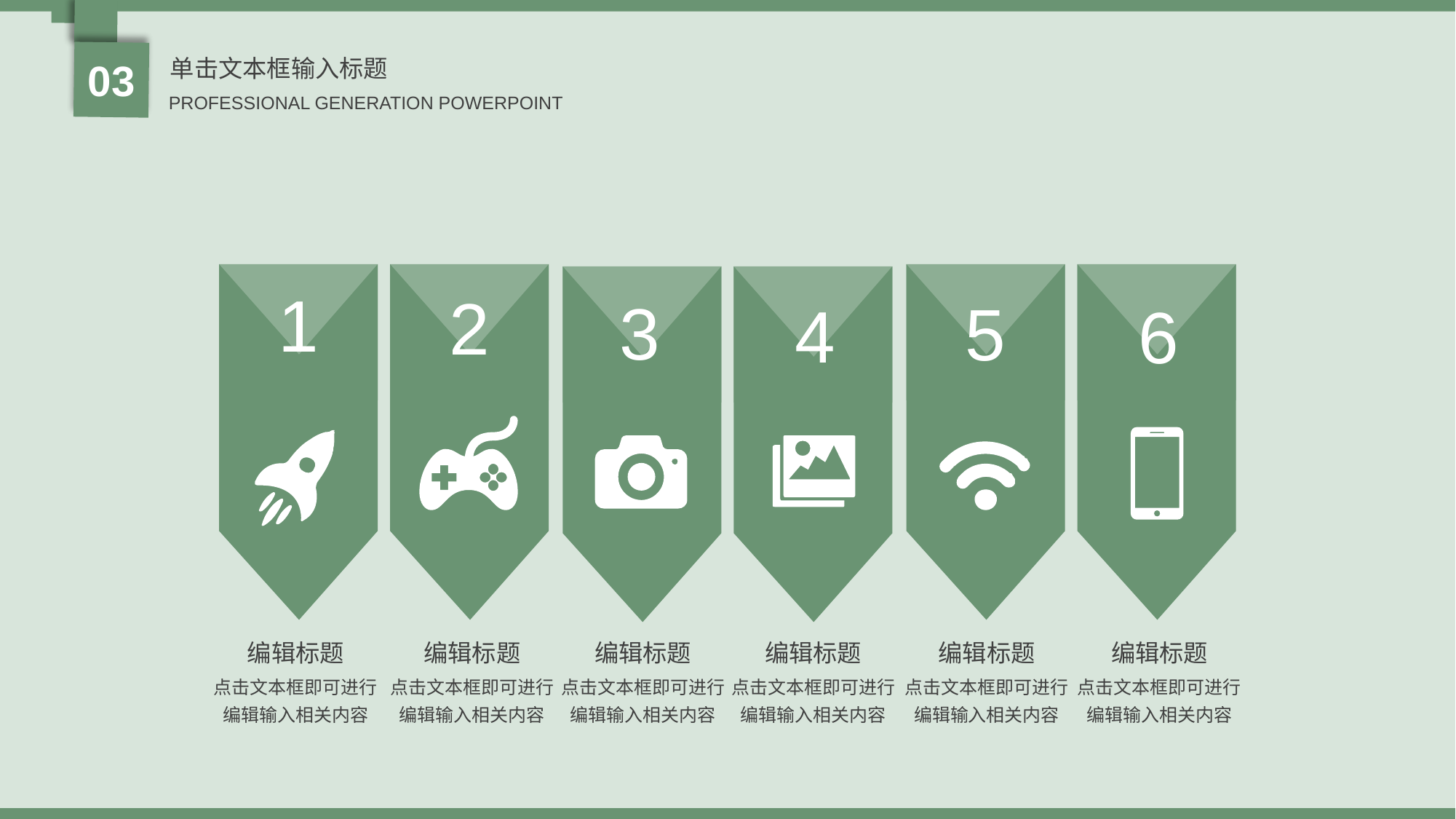

单击文本框输入标题
03
PROFESSIONAL GENERATION POWERPOINT

1
2
3
5
4
6

编辑标题
编辑标题
编辑标题
编辑标题
编辑标题
编辑标题
点击文本框即可进行编辑输入相关内容
点击文本框即可进行编辑输入相关内容
点击文本框即可进行编辑输入相关内容
点击文本框即可进行编辑输入相关内容
点击文本框即可进行编辑输入相关内容
点击文本框即可进行编辑输入相关内容